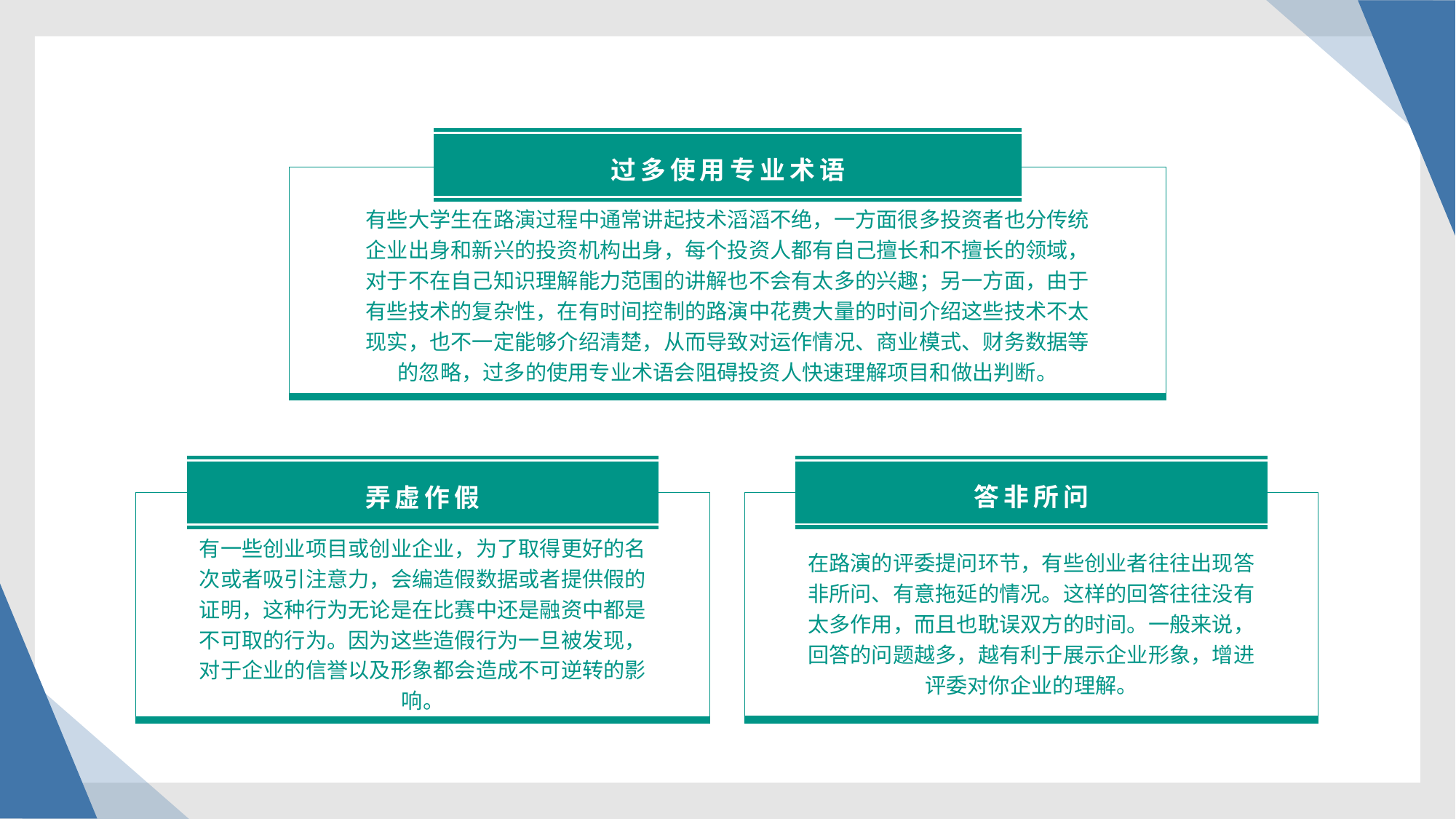

过多使用专业术语

有些大学生在路演过程中通常讲起技术滔滔不绝，一方面很多投资者也分传统企业出身和新兴的投资机构出身，每个投资人都有自己擅长和不擅长的领域，对于不在自己知识理解能力范围的讲解也不会有太多的兴趣；另一方面，由于有些技术的复杂性，在有时间控制的路演中花费大量的时间介绍这些技术不太现实，也不一定能够介绍清楚，从而导致对运作情况、商业模式、财务数据等的忽略，过多的使用专业术语会阻碍投资人快速理解项目和做出判断。

答非所问
弄虚作假

在路演的评委提问环节，有些创业者往往出现答非所问、有意拖延的情况。这样的回答往往没有太多作用，而且也耽误双方的时间。一般来说，回答的问题越多，越有利于展示企业形象，增进评委对你企业的理解。
有一些创业项目或创业企业，为了取得更好的名次或者吸引注意力，会编造假数据或者提供假的证明，这种行为无论是在比赛中还是融资中都是不可取的行为。因为这些造假行为一旦被发现，对于企业的信誉以及形象都会造成不可逆转的影响。